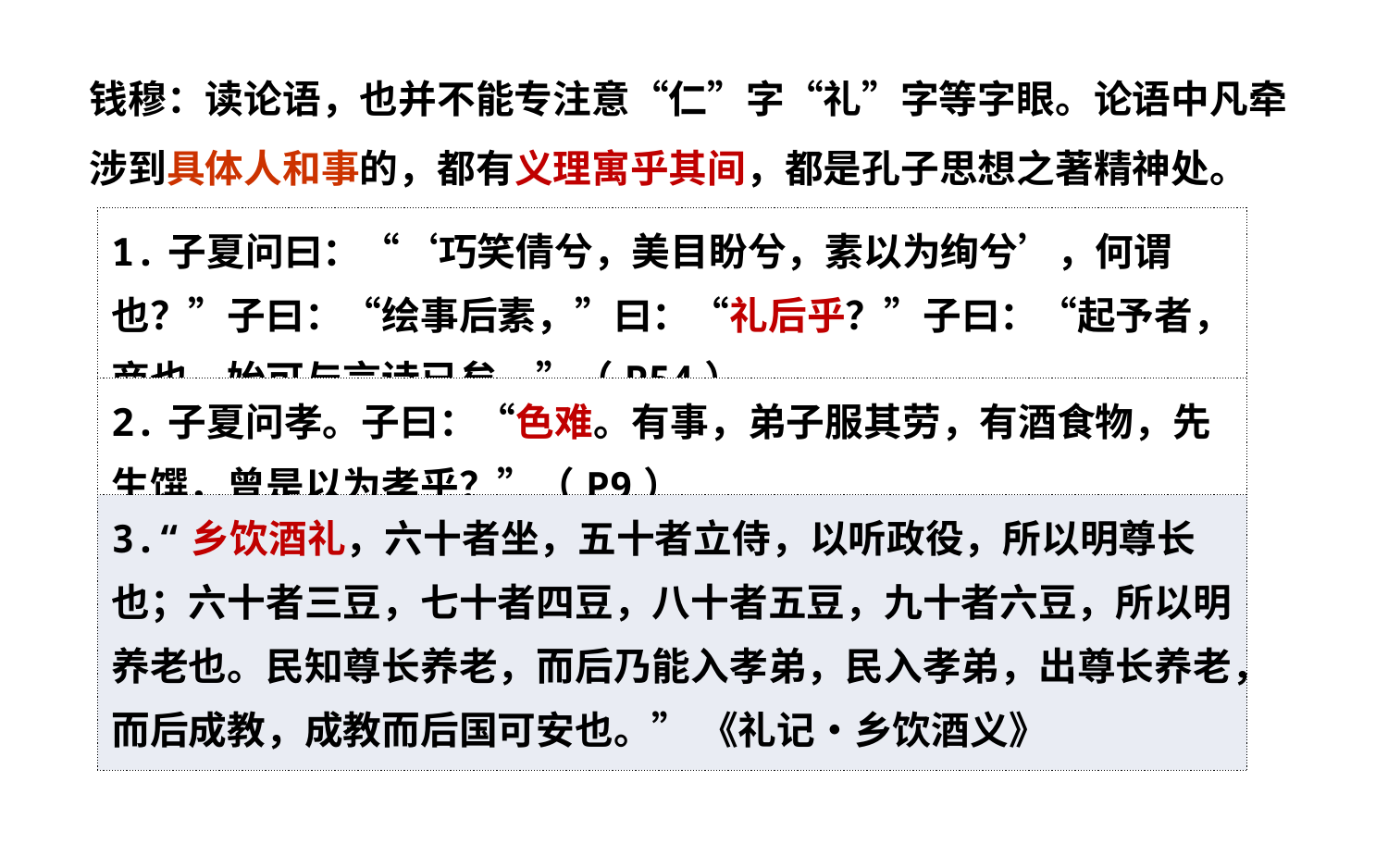

钱穆：读论语，也并不能专注意“仁”字“礼”字等字眼。论语中凡牵涉到具体人和事的，都有义理寓乎其间，都是孔子思想之著精神处。

| 1.子夏问曰：“‘巧笑倩兮，美目盼兮，素以为绚兮’，何谓也？”子曰：“绘事后素，”曰：“礼后乎？”子曰：“起予者，商也。始可与言诗已矣。”（P54） |
| --- |
| 2.子夏问孝。子曰：“色难。有事，弟子服其劳，有酒食物，先生馔，曾是以为孝乎？”（P9） |
| 3.“乡饮酒礼，六十者坐，五十者立侍，以听政役，所以明尊长也；六十者三豆，七十者四豆，八十者五豆，九十者六豆，所以明养老也。民知尊长养老，而后乃能入孝弟，民入孝弟，出尊长养老，而后成教，成教而后国可安也。” 《礼记•乡饮酒义》 |